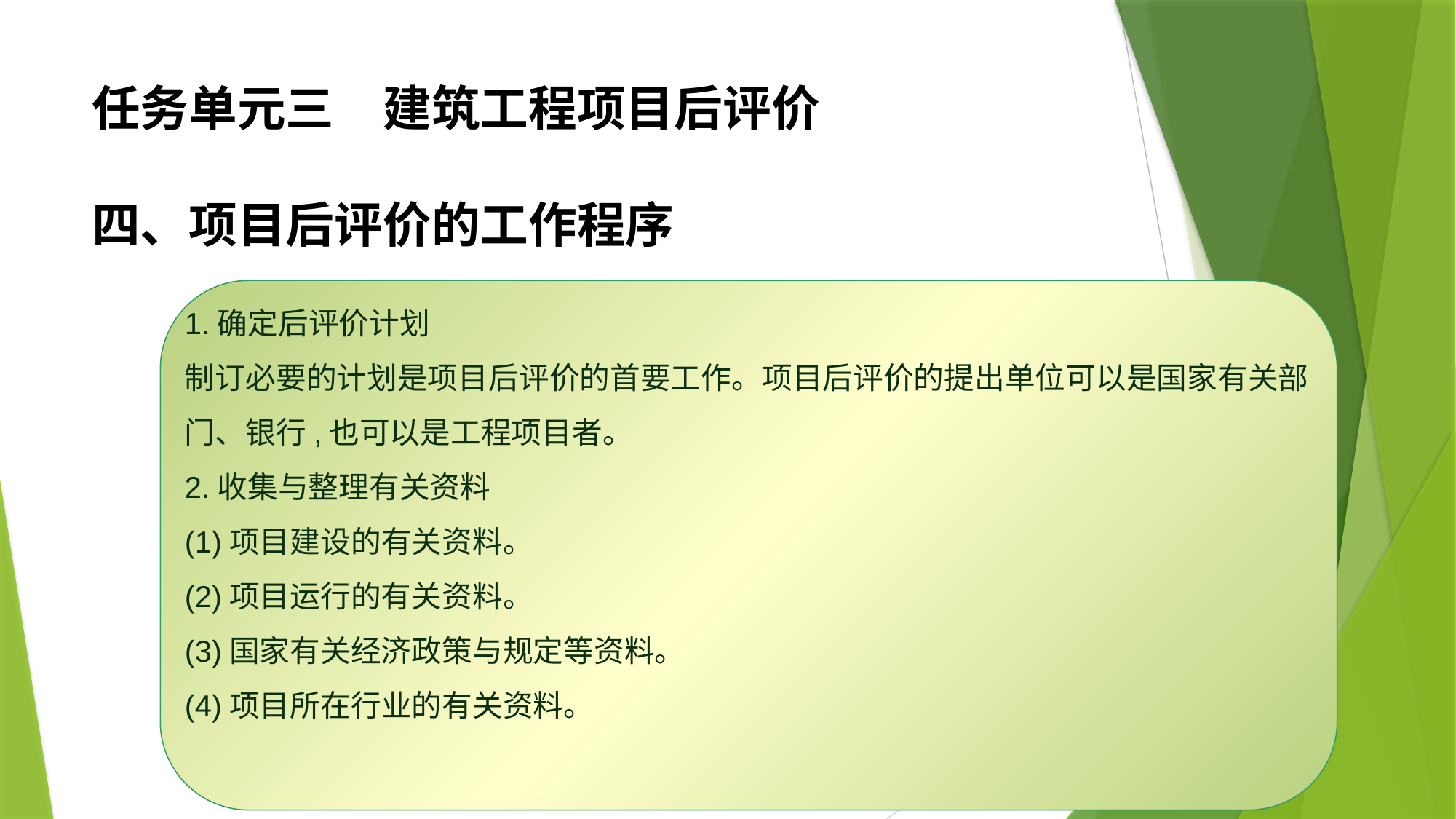

任务单元三　建筑工程项目后评价
四、项目后评价的工作程序

1.确定后评价计划
制订必要的计划是项目后评价的首要工作。项目后评价的提出单位可以是国家有关部门、银行,也可以是工程项目者。
2.收集与整理有关资料
(1)项目建设的有关资料。
(2)项目运行的有关资料。
(3)国家有关经济政策与规定等资料。
(4)项目所在行业的有关资料。